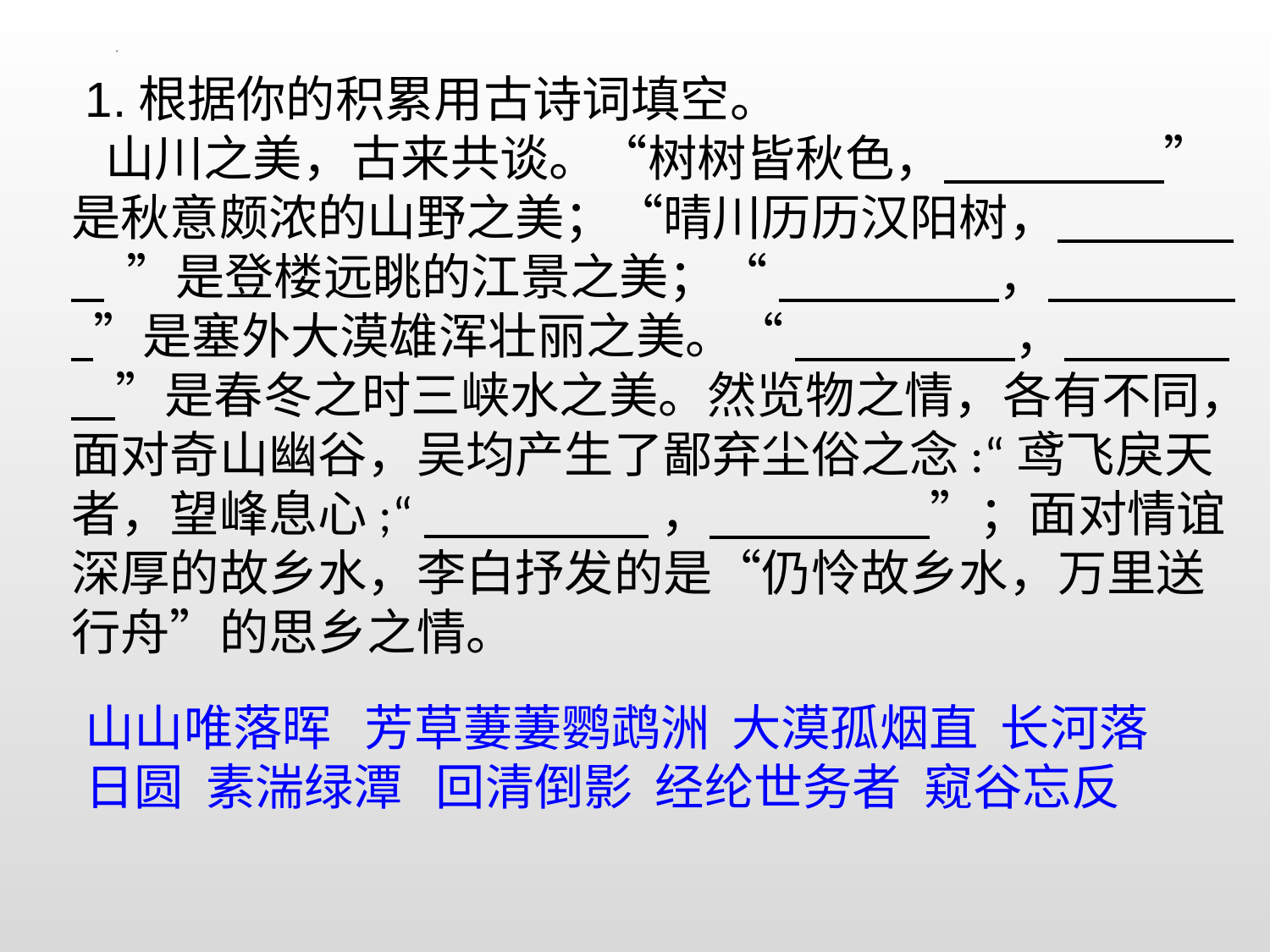

1.根据你的积累用古诗词填空。
  山川之美，古来共谈。“树树皆秋色，                    ”是秋意颇浓的山野之美；“晴川历历汉阳树，                      ”是登楼远眺的江景之美；“                     ，                    ”是塞外大漠雄浑壮丽之美。“                     ，                    ”是春冬之时三峡水之美。然览物之情，各有不同，面对奇山幽谷，吴均产生了鄙弃尘俗之念:“鸢飞戾天者，望峰息心;“                     ，                    ”；面对情谊深厚的故乡水，李白抒发的是“仍怜故乡水，万里送行舟”的思乡之情。
山山唯落晖   芳草萋萋鹦鹉洲  大漠孤烟直  长河落日圆  素湍绿潭   回清倒影  经纶世务者  窥谷忘反